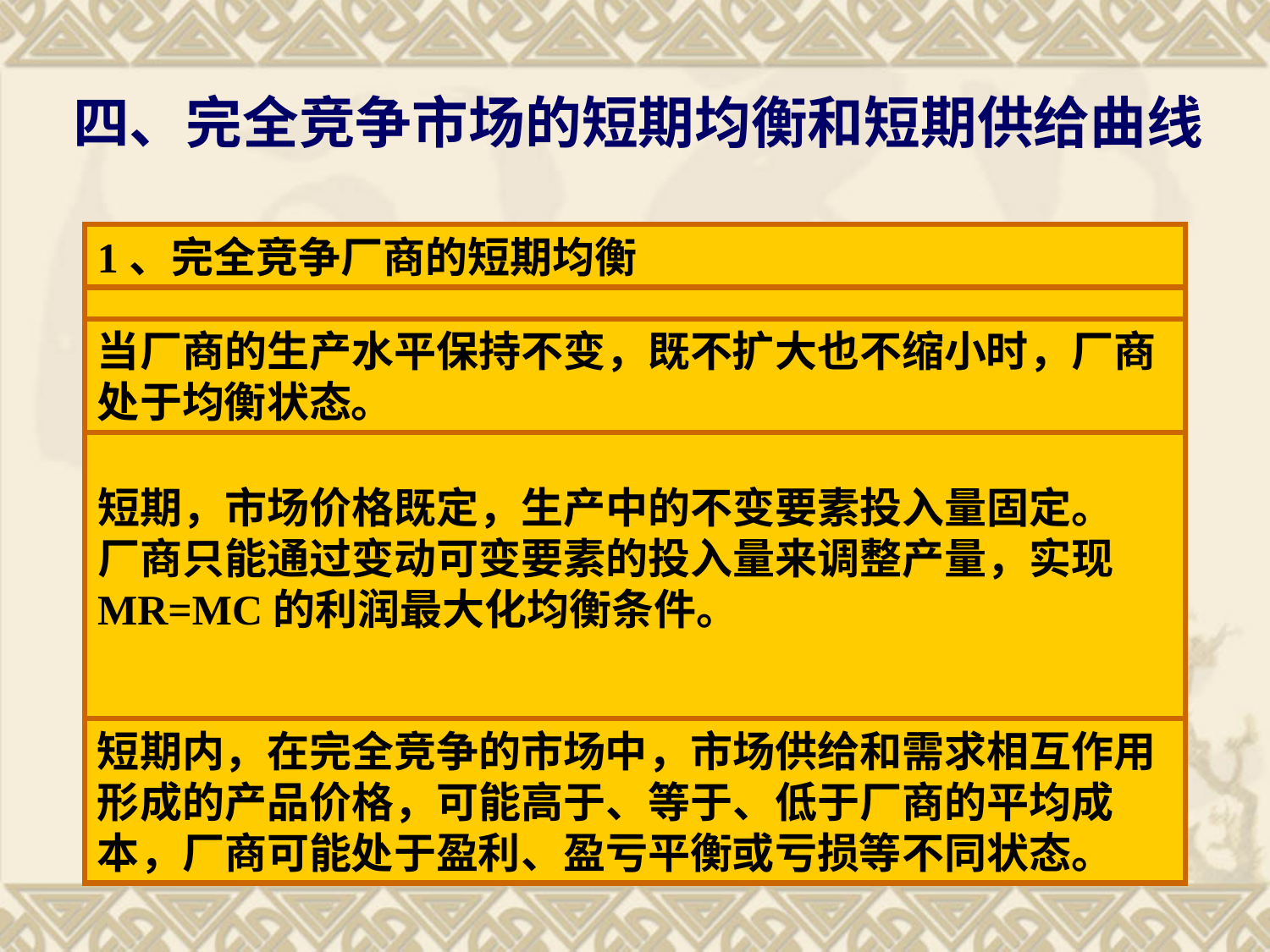

# 四、完全竞争市场的短期均衡和短期供给曲线
1、完全竞争厂商的短期均衡
当厂商的生产水平保持不变，既不扩大也不缩小时，厂商处于均衡状态。
短期，市场价格既定，生产中的不变要素投入量固定。
厂商只能通过变动可变要素的投入量来调整产量，实现MR=MC的利润最大化均衡条件。
短期内，在完全竞争的市场中，市场供给和需求相互作用形成的产品价格，可能高于、等于、低于厂商的平均成本，厂商可能处于盈利、盈亏平衡或亏损等不同状态。